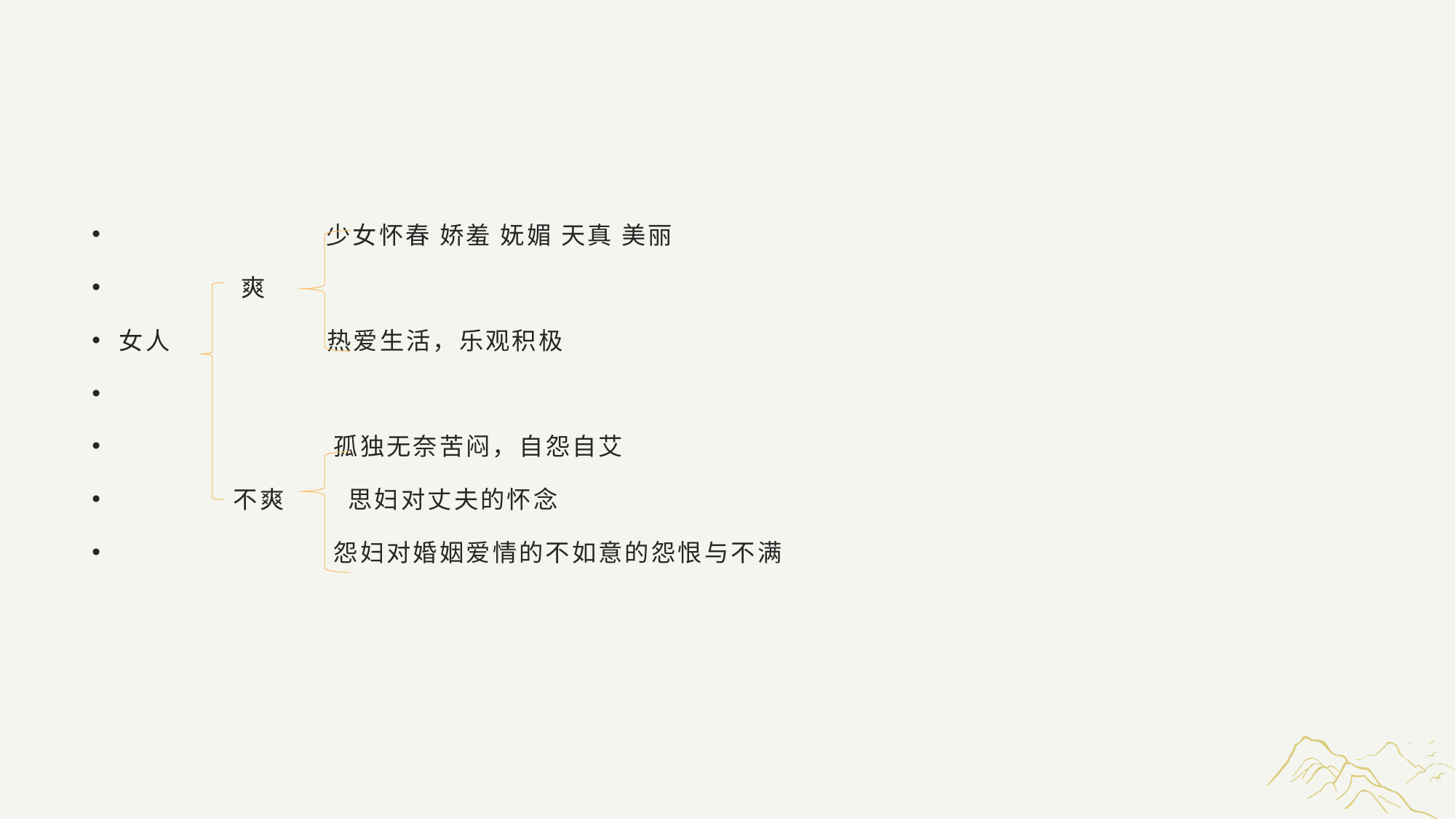

#

                          少女怀春 娇羞 妩媚 天真 美丽
               爽
女人                    热爱生活，乐观积极

                           孤独无奈苦闷，自怨自艾
              不爽        思妇对丈夫的怀念
                           怨妇对婚姻爱情的不如意的怨恨与不满